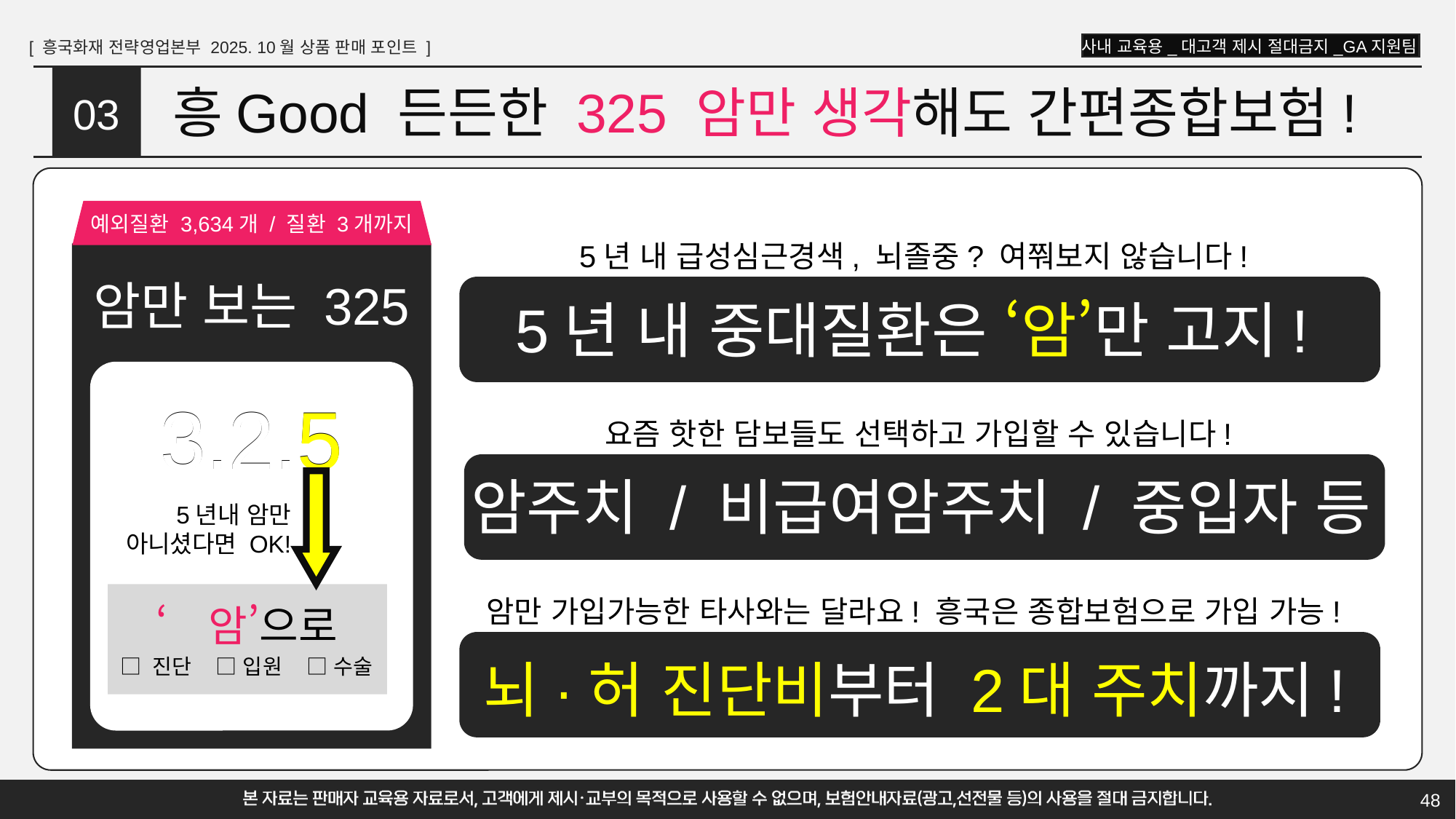

# 흥Good 든든한 325 암만 생각해도 간편종합보험!
03

예외질환 3,634개 / 질환 3개까지
5년 내 급성심근경색, 뇌졸중? 여쭤보지 않습니다!

5년 내 중대질환은 ‘암’만 고지!

암만 보는 325

3.2.5
3.2.5
요즘 핫한 담보들도 선택하고 가입할 수 있습니다!

암주치 / 비급여암주치 / 중입자 등

5년내 암만
아니셨다면 OK!

암만 가입가능한 타사와는 달라요! 흥국은 종합보험으로 가입 가능!

뇌·허 진단비부터 2대 주치까지!
‘암’으로
□ 진단    □ 입원    □ 수술
48